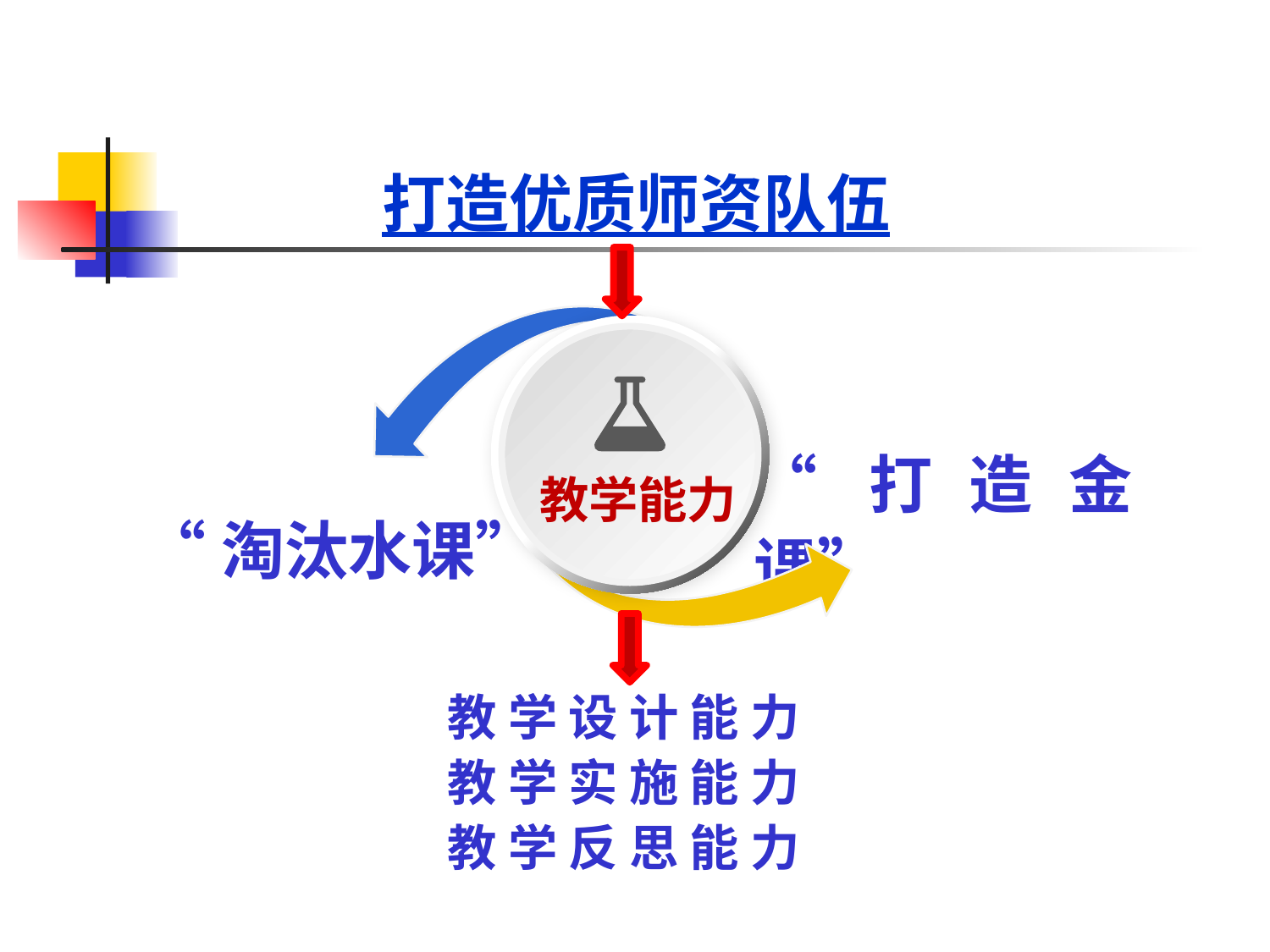

打造优质师资队伍

“打造金课”
标题
 教学能力
“淘汰水课”

教 学 设 计 能 力
教 学 实 施 能 力
教 学 反 思 能 力